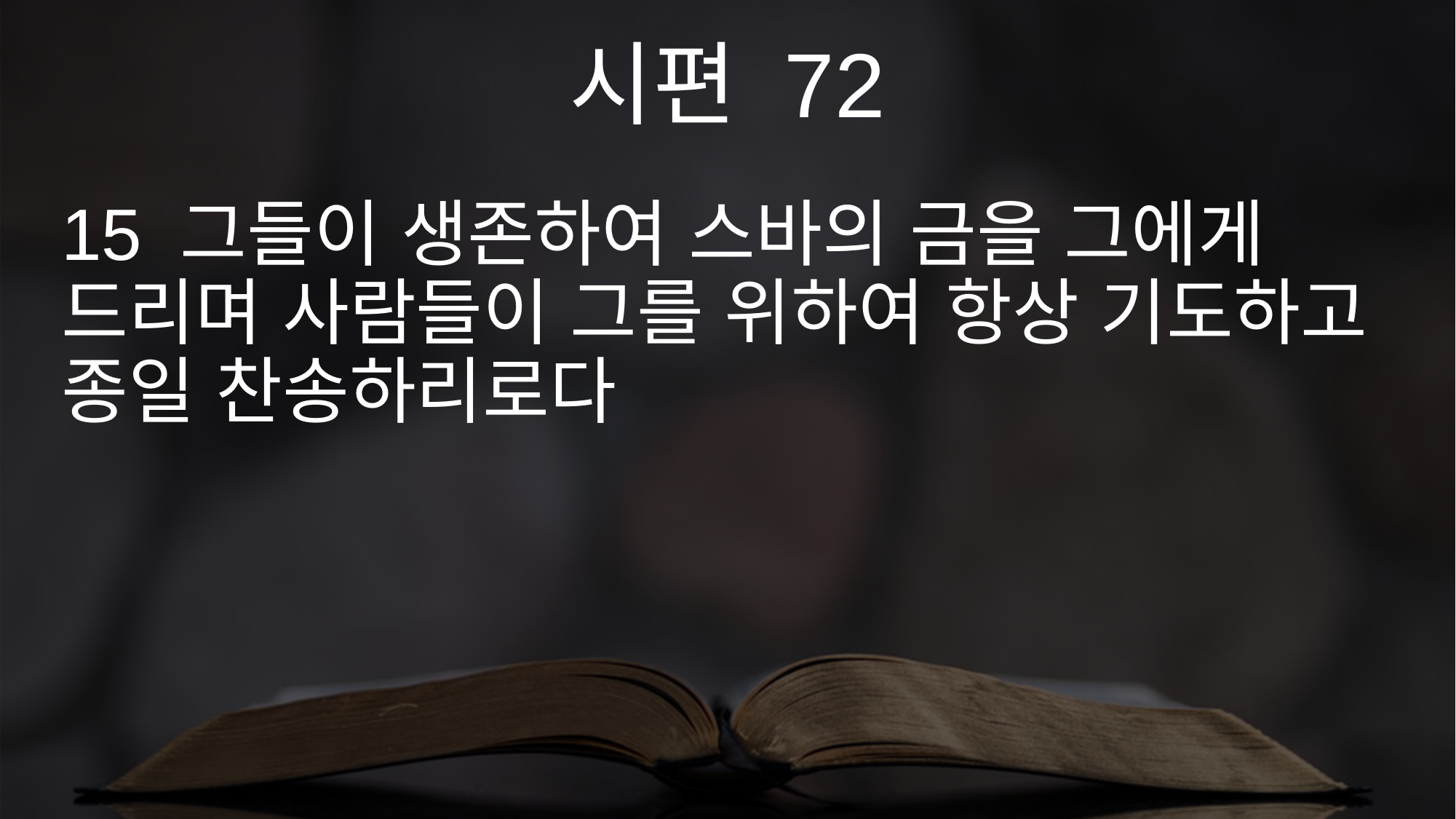

시편 72
15 그들이 생존하여 스바의 금을 그에게 드리며 사람들이 그를 위하여 항상 기도하고 종일 찬송하리로다